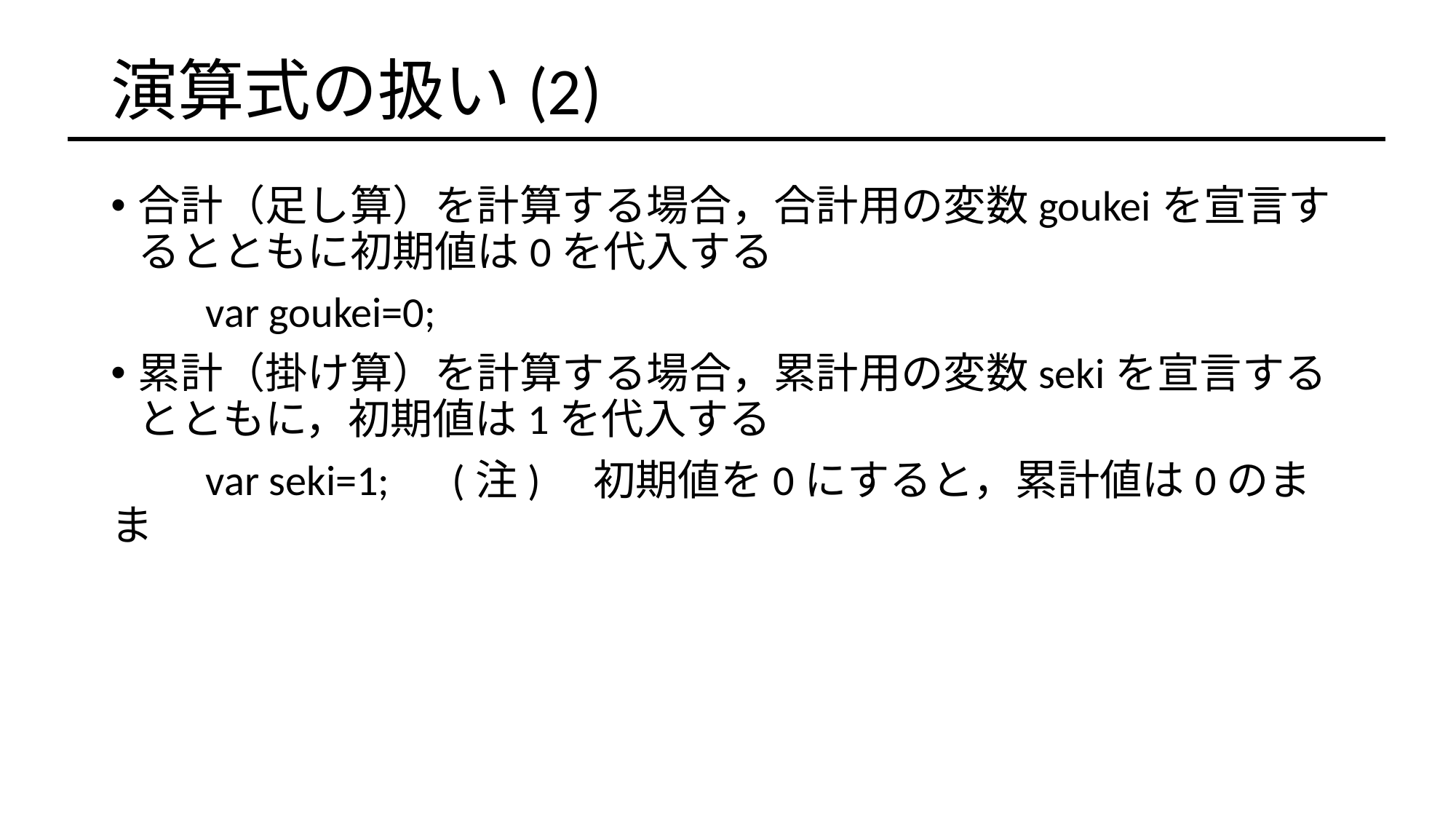

# 演算式の扱い(2)
合計（足し算）を計算する場合，合計用の変数goukeiを宣言するとともに初期値は0を代入する
　　var goukei=0;
累計（掛け算）を計算する場合，累計用の変数sekiを宣言するとともに，初期値は1を代入する
　　var seki=1;　(注)　初期値を0にすると，累計値は0のまま